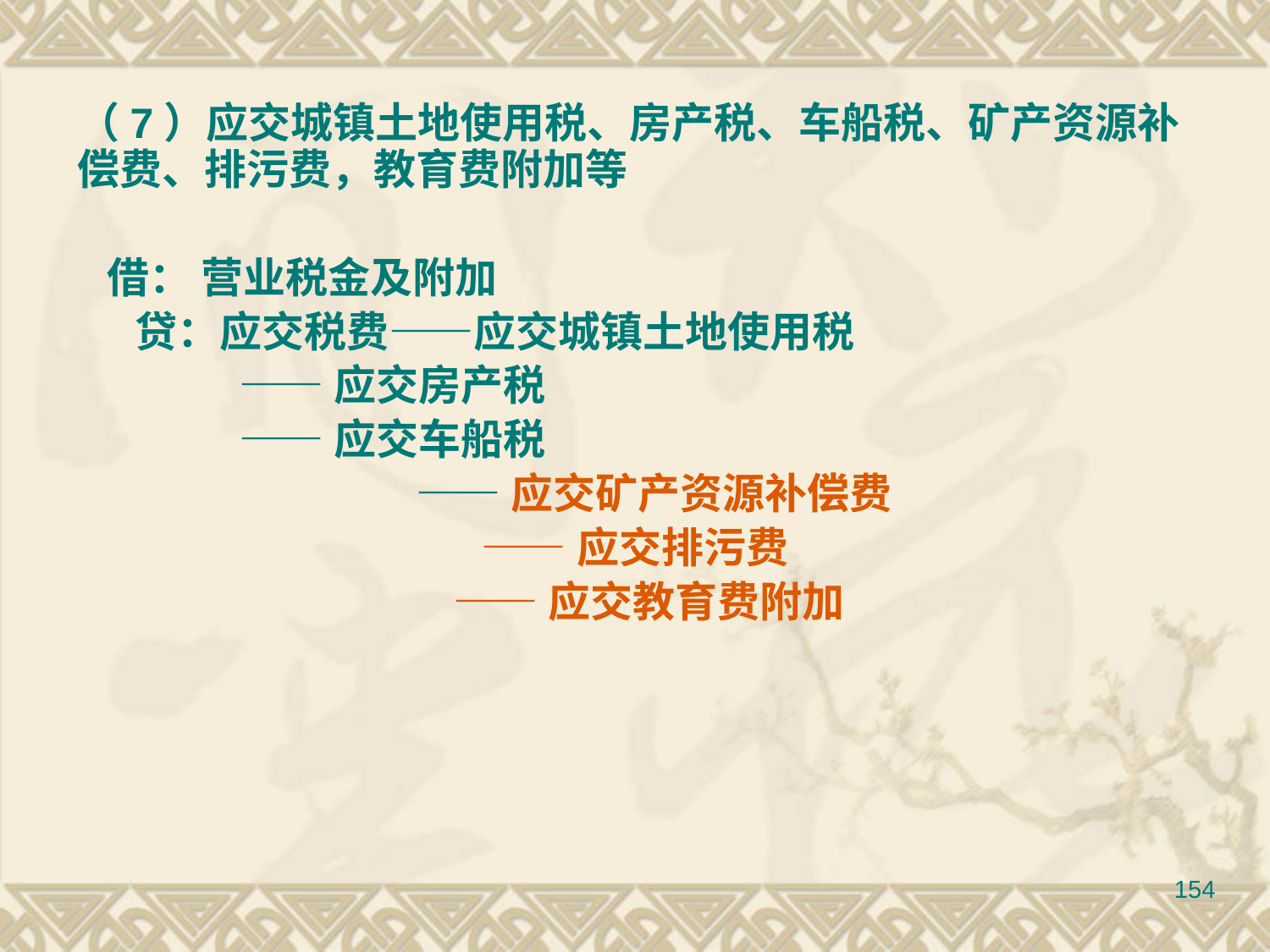

（7）应交城镇土地使用税、房产税、车船税、矿产资源补偿费、排污费，教育费附加等

  借： 营业税金及附加
     贷：应交税费——应交城镇土地使用税
                 ——应交房产税
                 ——应交车船税
    ——应交矿产资源补偿费
——应交排污费
   ——应交教育费附加
154